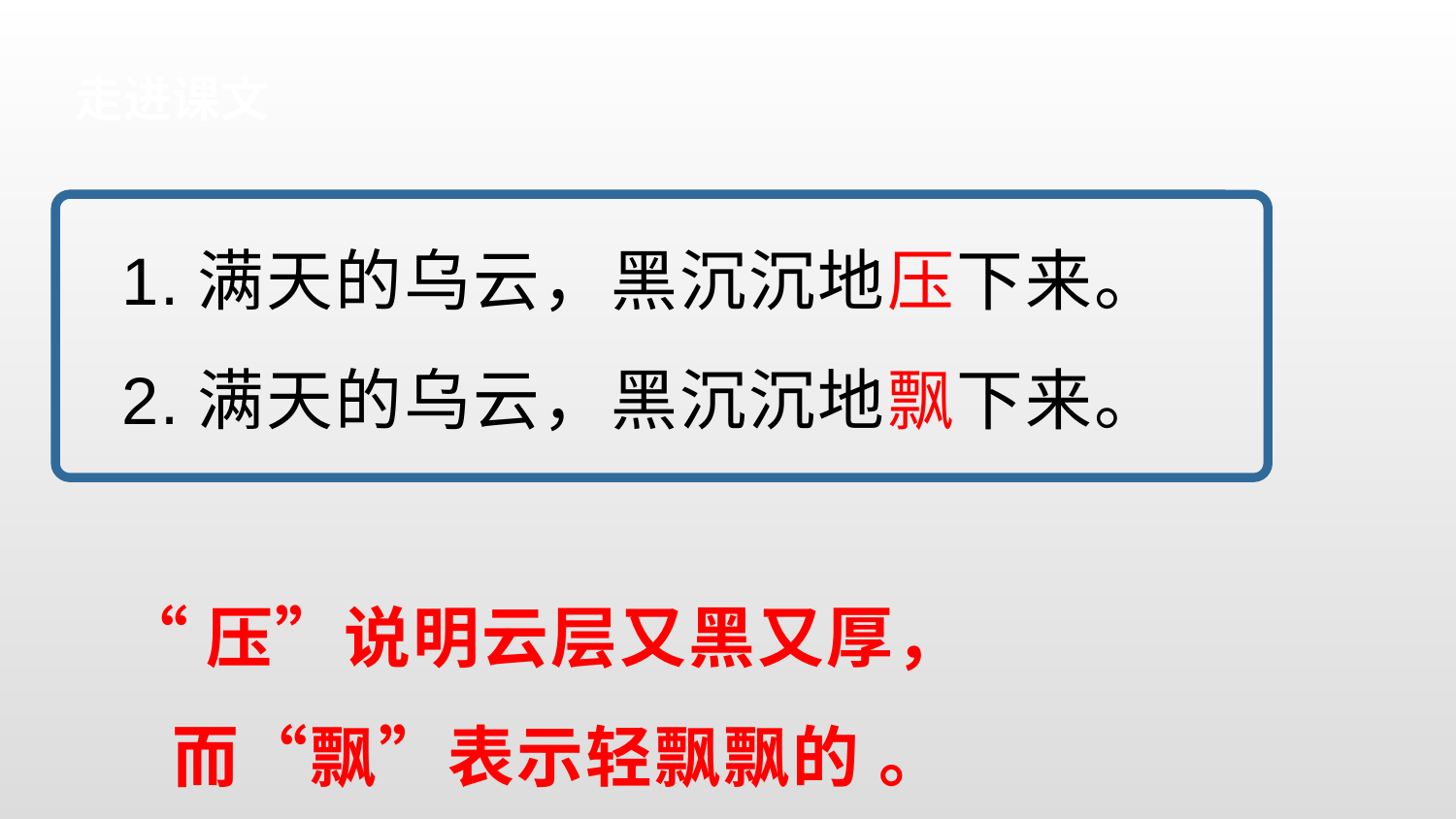

走进课文

1.满天的乌云，黑沉沉地压下来。
2.满天的乌云，黑沉沉地飘下来。

“压”说明云层又黑又厚，
  而“飘”表示轻飘飘的 。